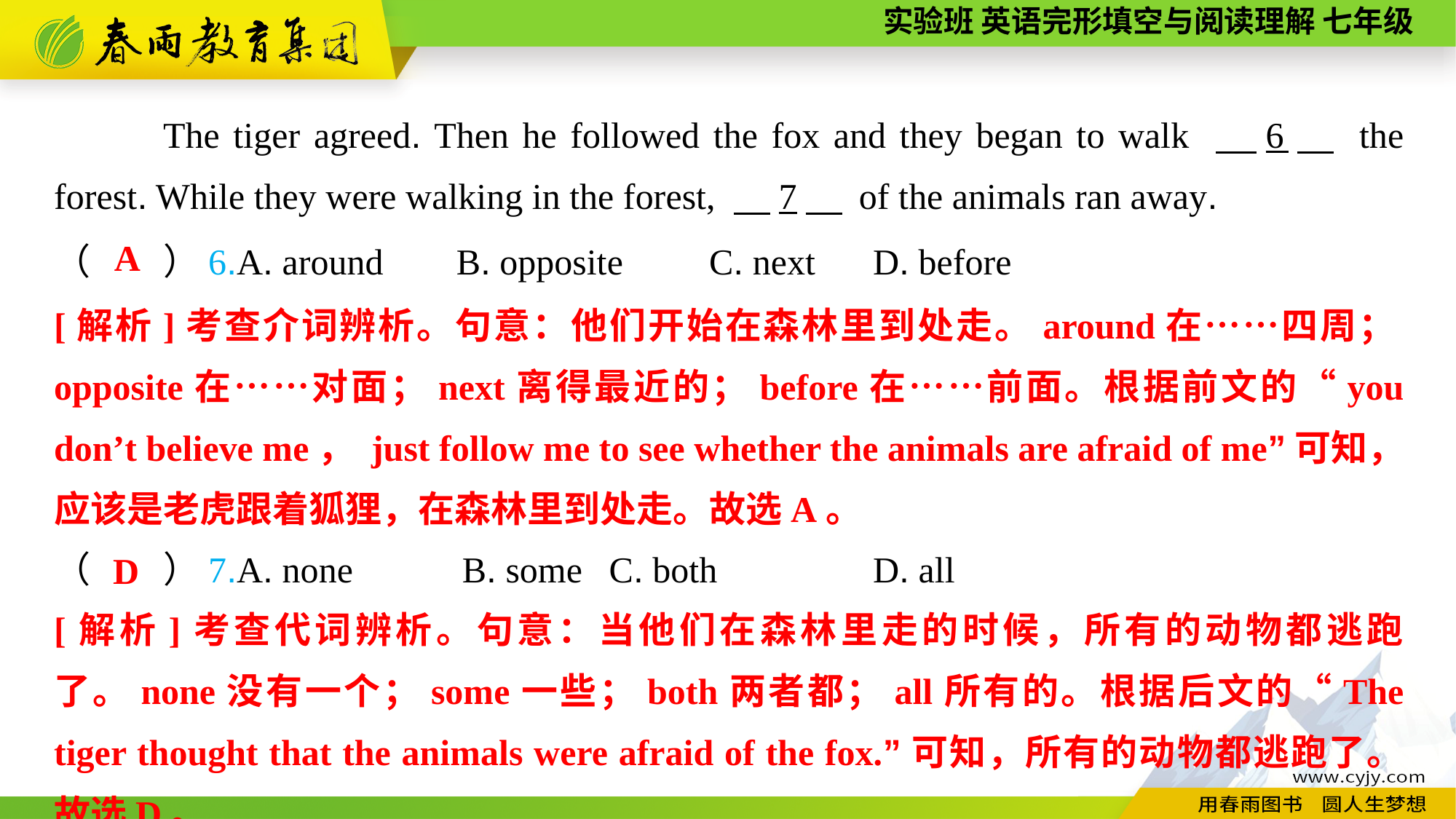

The tiger agreed. Then he followed the fox and they began to walk 　6　 the forest. While they were walking in the forest, 　7　 of the animals ran away.
A
（　　）6.A. around        B. opposite	C. next	      D. before
[解析]考查介词辨析。句意：他们开始在森林里到处走。around在……四周；opposite在……对面；next离得最近的；before在……前面。根据前文的“you don’t believe me， just follow me to see whether the animals are afraid of me”可知，应该是老虎跟着狐狸，在森林里到处走。故选A。
（　　）7.A. none            B. some	 C. both	      D. all
D
[解析]考查代词辨析。句意：当他们在森林里走的时候，所有的动物都逃跑了。none没有一个；some一些；both两者都；all所有的。根据后文的“The tiger thought that the animals were afraid of the fox.”可知，所有的动物都逃跑了。故选D。